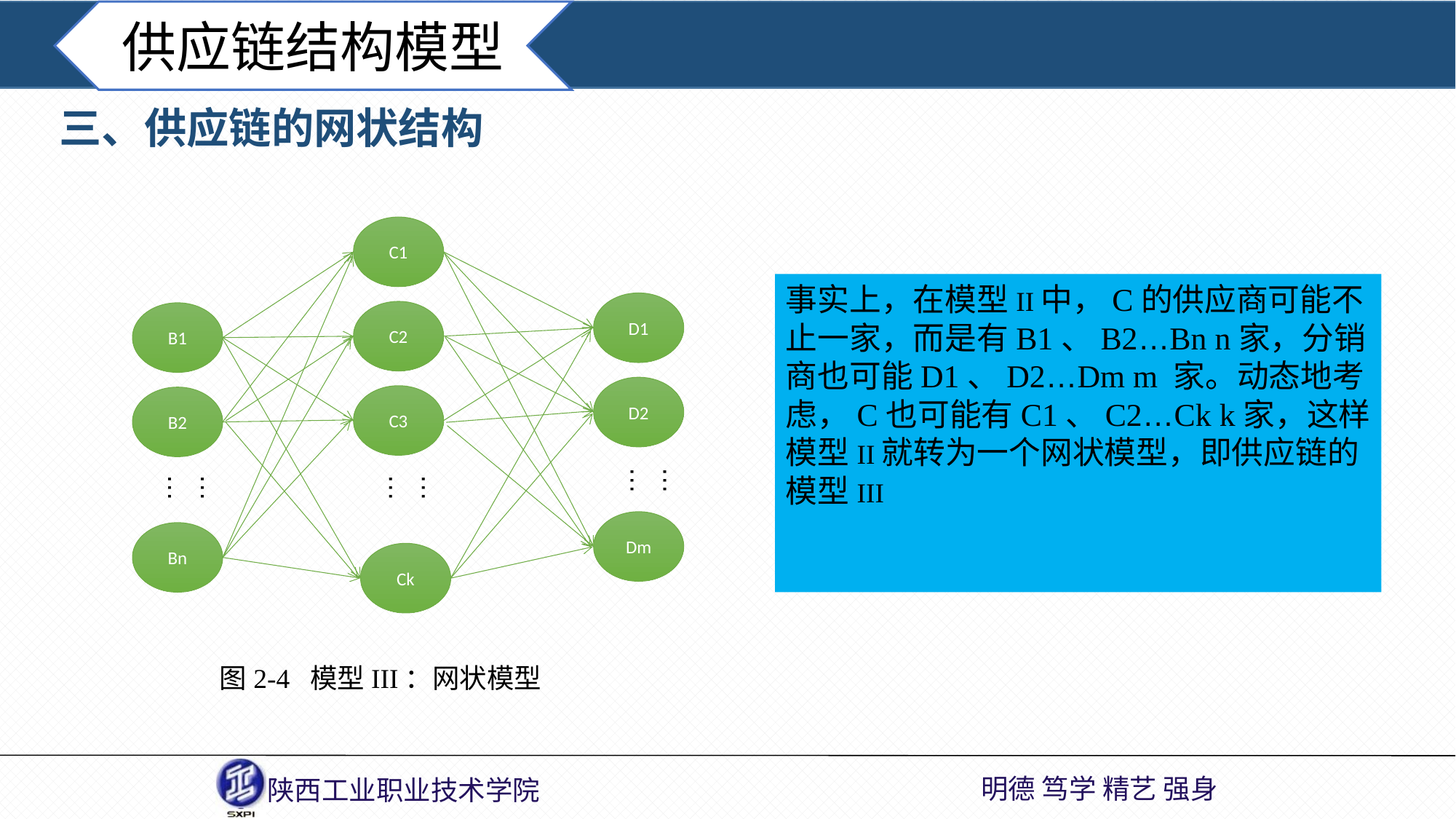

供应链结构模型
三、供应链的网状结构
C1
D1
C2
B1
D2
C3
B2
……
……
……
Dm
Bn
Ck
事实上，在模型II中，C的供应商可能不止一家，而是有B1、B2…Bn n家，分销商也可能D1、D2…Dm m 家。动态地考虑，C也可能有C1、C2…Ck k家，这样模型II就转为一个网状模型，即供应链的模型III
图2-4  模型III：网状模型